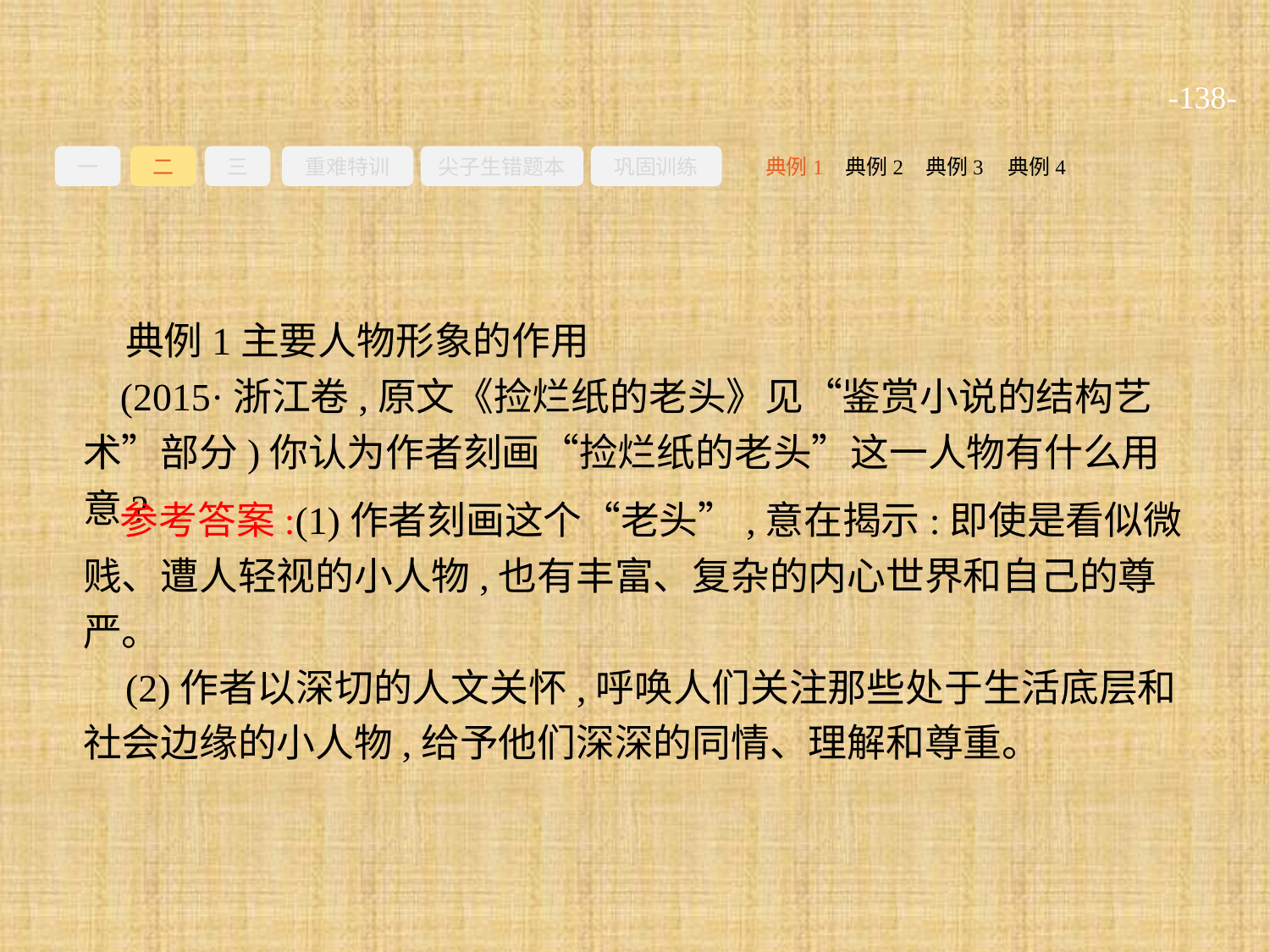

-138-
一
二
三
重难特训
尖子生错题本
巩固训练
典例3
典例2
典例4
典例1
典例1主要人物形象的作用
(2015·浙江卷,原文《捡烂纸的老头》见“鉴赏小说的结构艺术”部分)你认为作者刻画“捡烂纸的老头”这一人物有什么用意?
参考答案:(1)作者刻画这个“老头”,意在揭示:即使是看似微贱、遭人轻视的小人物,也有丰富、复杂的内心世界和自己的尊严。
(2)作者以深切的人文关怀,呼唤人们关注那些处于生活底层和社会边缘的小人物,给予他们深深的同情、理解和尊重。